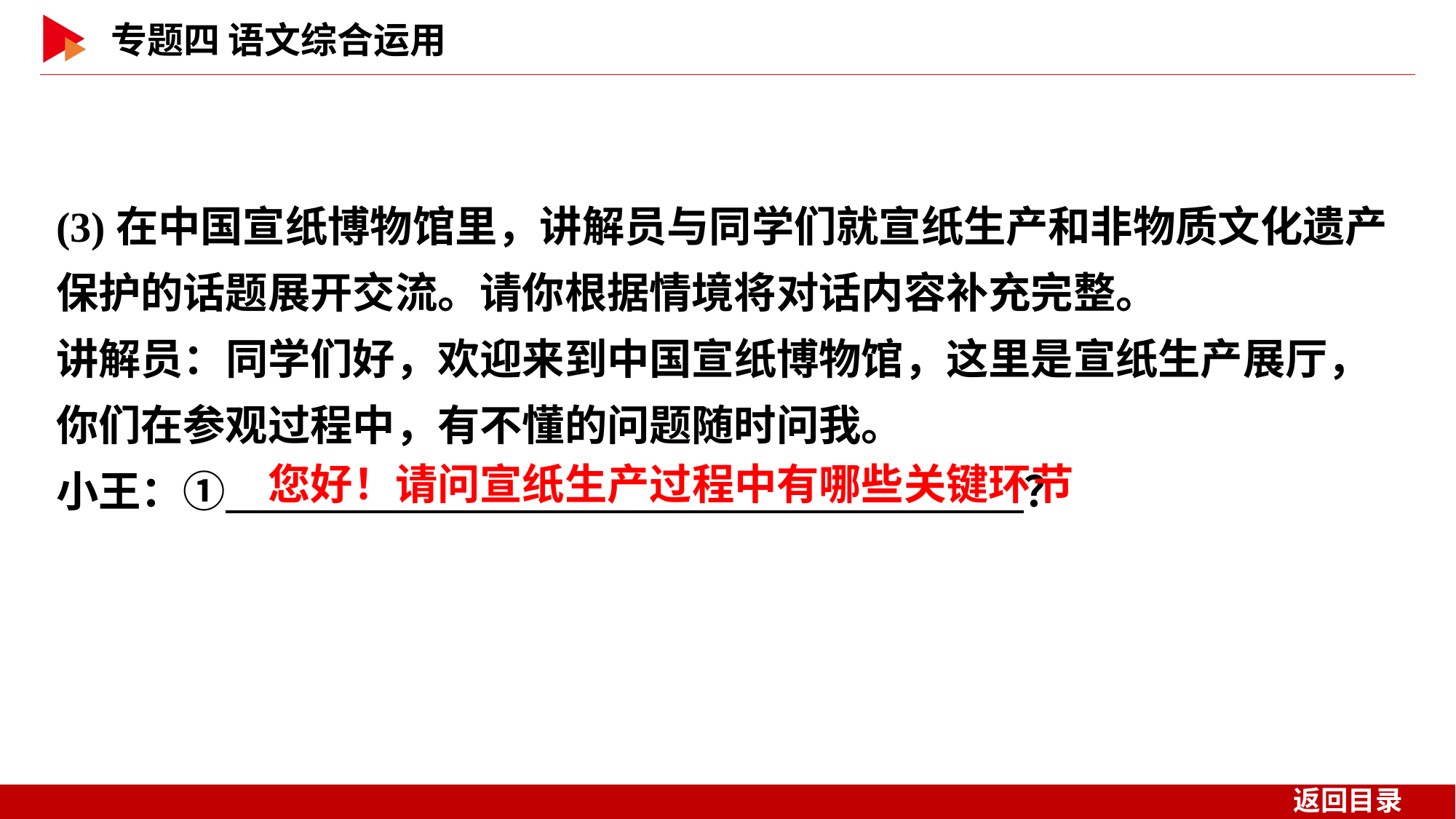

(3)在中国宣纸博物馆里，讲解员与同学们就宣纸生产和非物质文化遗产保护的话题展开交流。请你根据情境将对话内容补充完整。
讲解员：同学们好，欢迎来到中国宣纸博物馆，这里是宣纸生产展厅，你们在参观过程中，有不懂的问题随时问我。
小王：①　                                                                          　？
您好！请问宣纸生产过程中有哪些关键环节